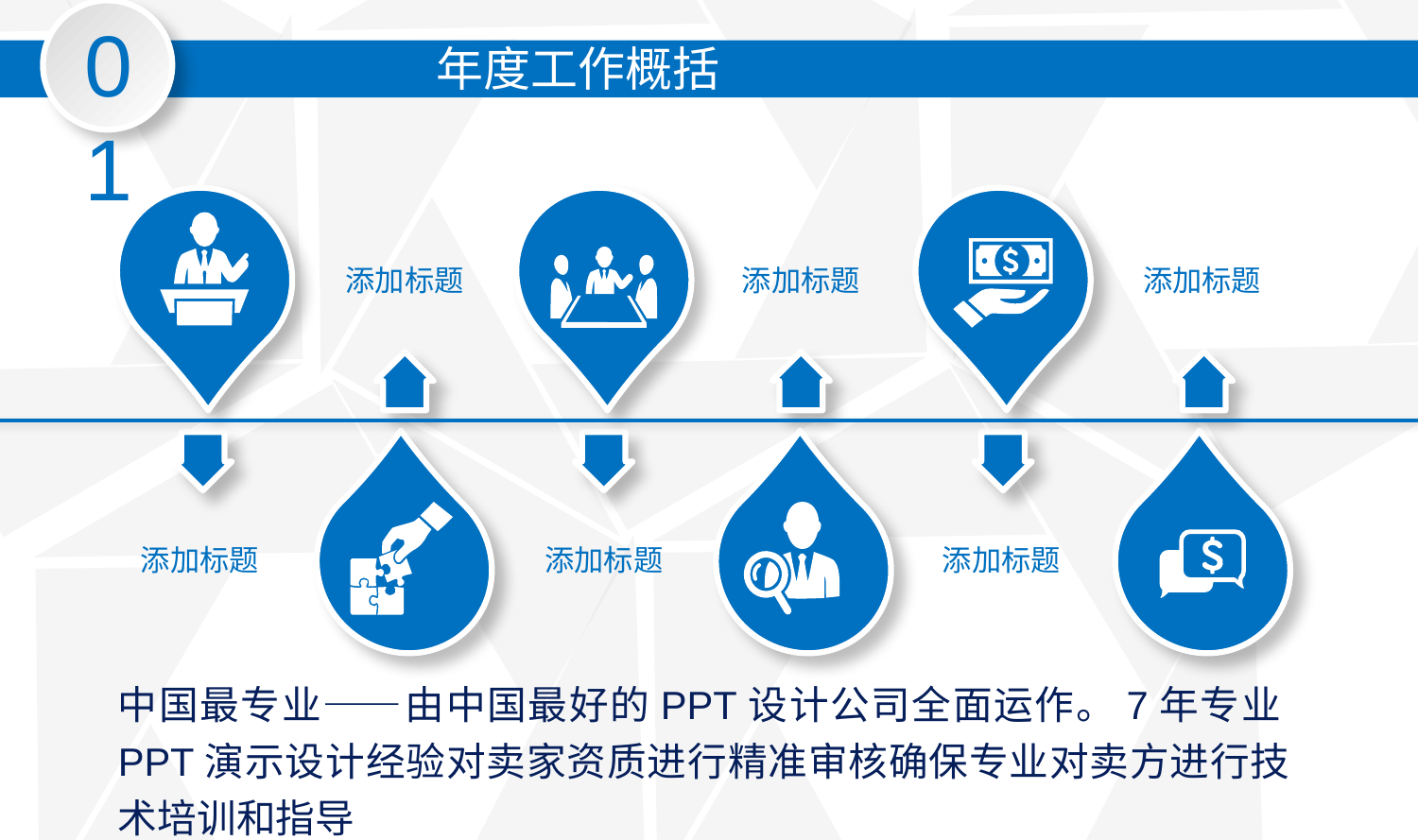

01
年度工作概括

添加标题
添加标题
添加标题

添加标题
添加标题
添加标题
中国最专业——由中国最好的PPT设计公司全面运作。7年专业PPT演示设计经验对卖家资质进行精准审核确保专业对卖方进行技术培训和指导